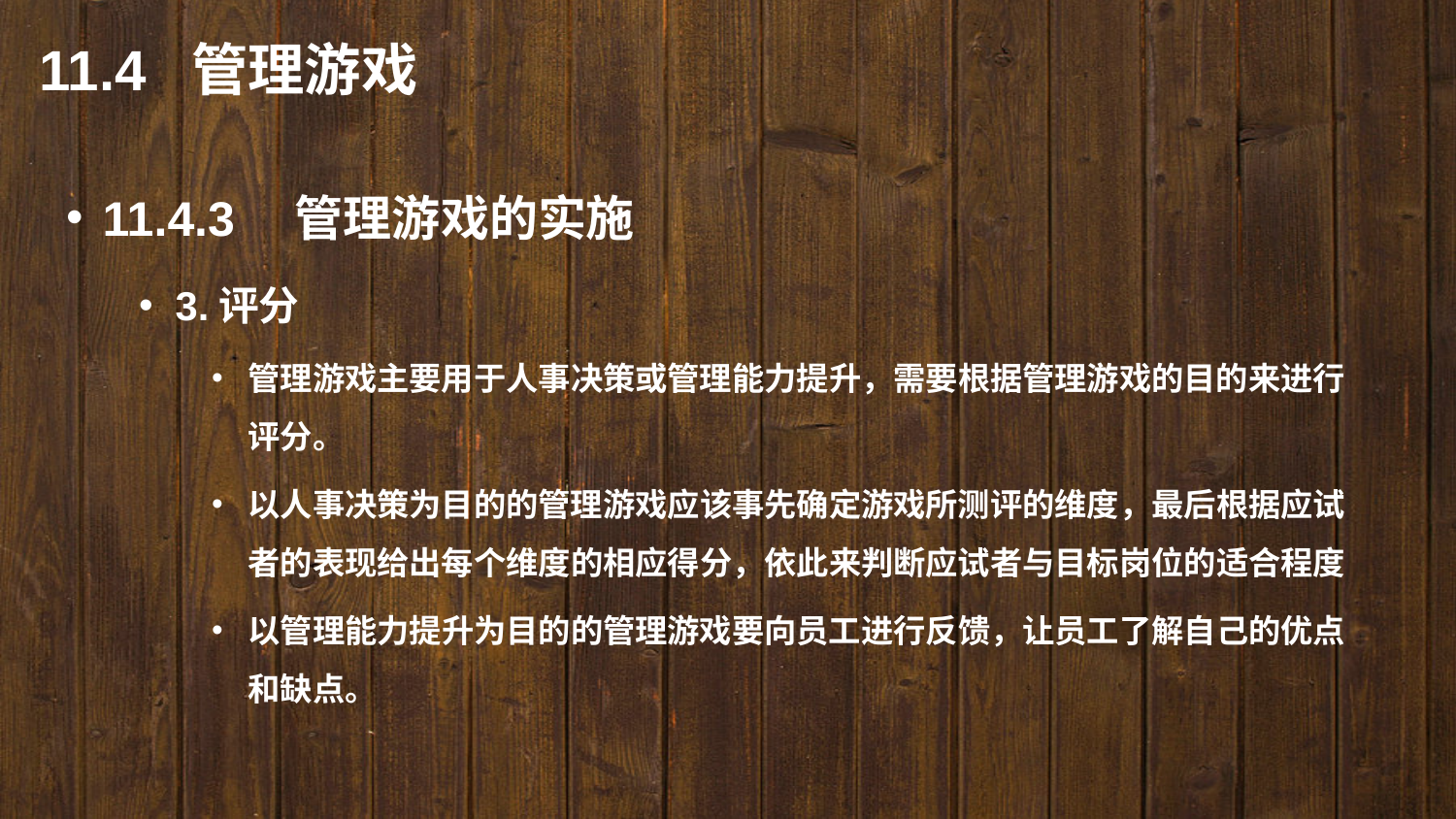

11.4  管理游戏
11.4.3　管理游戏的实施
3.评分
管理游戏主要用于人事决策或管理能力提升，需要根据管理游戏的目的来进行评分。
以人事决策为目的的管理游戏应该事先确定游戏所测评的维度，最后根据应试者的表现给出每个维度的相应得分，依此来判断应试者与目标岗位的适合程度
以管理能力提升为目的的管理游戏要向员工进行反馈，让员工了解自己的优点和缺点。